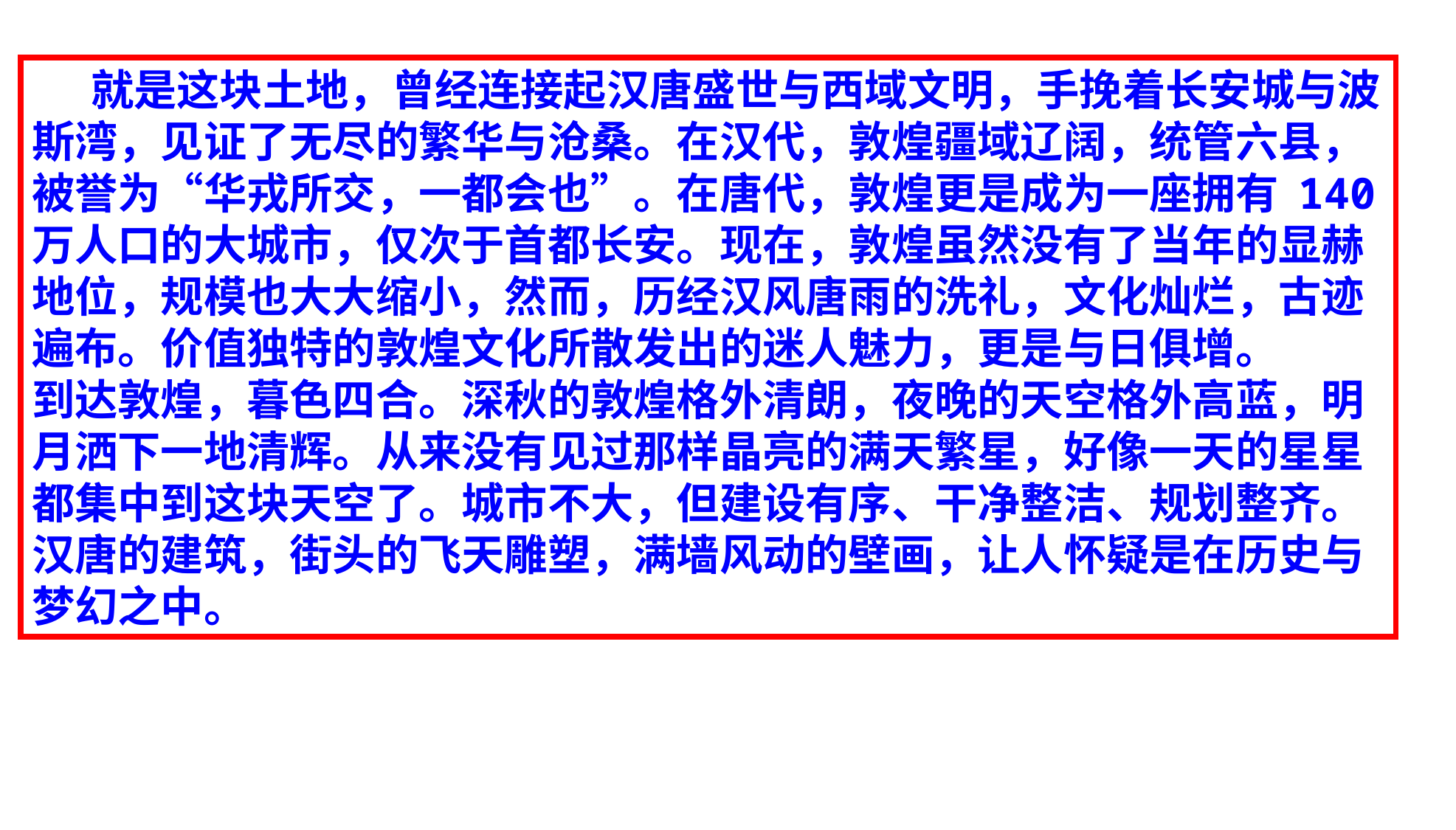

就是这块土地，曾经连接起汉唐盛世与西域文明，手挽着长安城与波斯湾，见证了无尽的繁华与沧桑。在汉代，敦煌疆域辽阔，统管六县，被誉为“华戎所交，一都会也”。在唐代，敦煌更是成为一座拥有 140 万人口的大城市，仅次于首都长安。现在，敦煌虽然没有了当年的显赫地位，规模也大大缩小，然而，历经汉风唐雨的洗礼，文化灿烂，古迹遍布。价值独特的敦煌文化所散发出的迷人魅力，更是与日俱增。
到达敦煌，暮色四合。深秋的敦煌格外清朗，夜晚的天空格外高蓝，明月洒下一地清辉。从来没有见过那样晶亮的满天繁星，好像一天的星星都集中到这块天空了。城市不大，但建设有序、干净整洁、规划整齐。汉唐的建筑，街头的飞天雕塑，满墙风动的壁画，让人怀疑是在历史与梦幻之中。